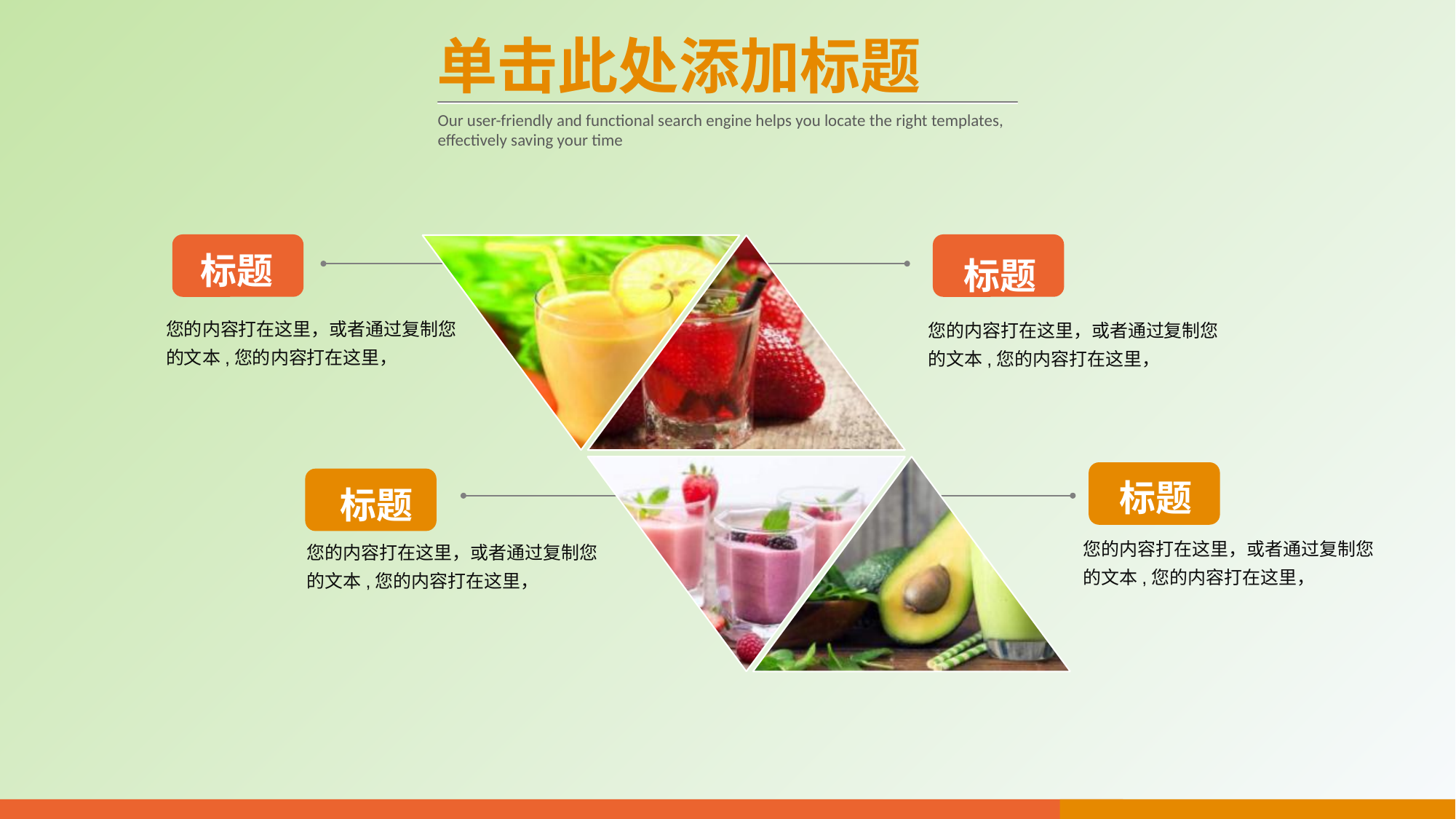

单击此处添加标题
Our user-friendly and functional search engine helps you locate the right templates, effectively saving your time
标题

标题

您的内容打在这里，或者通过复制您的文本,您的内容打在这里，
您的内容打在这里，或者通过复制您的文本,您的内容打在这里，
标题

标题

您的内容打在这里，或者通过复制您的文本,您的内容打在这里，
您的内容打在这里，或者通过复制您的文本,您的内容打在这里，